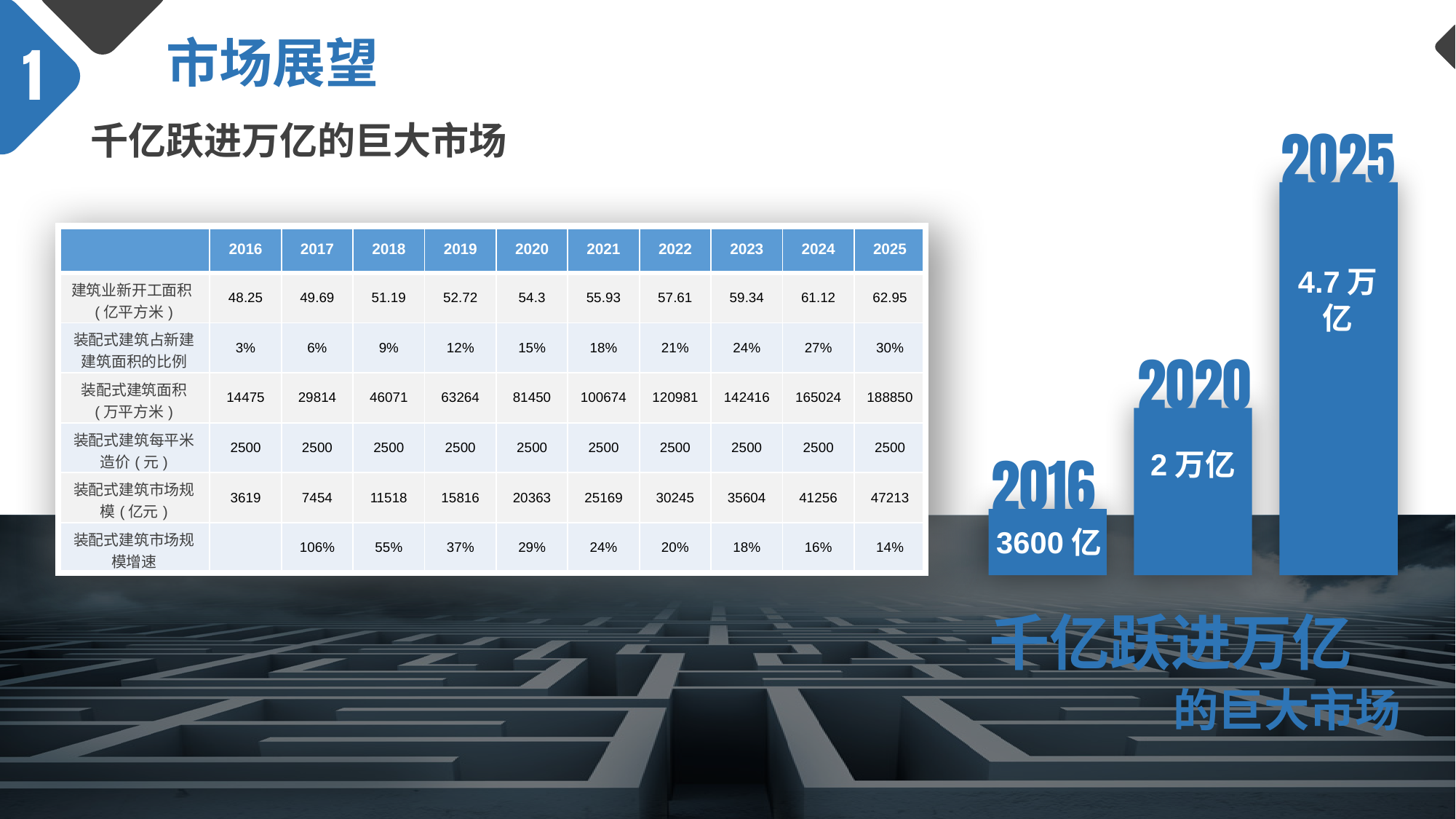

市场展望

1
千亿跃进万亿的巨大市场

2025

4.7万亿
|  | 2016 | 2017 | 2018 | 2019 | 2020 | 2021 | 2022 | 2023 | 2024 | 2025 |
| --- | --- | --- | --- | --- | --- | --- | --- | --- | --- | --- |
| 建筑业新开工面积(亿平方米) | 48.25 | 49.69 | 51.19 | 52.72 | 54.3 | 55.93 | 57.61 | 59.34 | 61.12 | 62.95 |
| 装配式建筑占新建建筑面积的比例 | 3% | 6% | 9% | 12% | 15% | 18% | 21% | 24% | 27% | 30% |
| 装配式建筑面积 (万平方米) | 14475 | 29814 | 46071 | 63264 | 81450 | 100674 | 120981 | 142416 | 165024 | 188850 |
| 装配式建筑每平米造价(元) | 2500 | 2500 | 2500 | 2500 | 2500 | 2500 | 2500 | 2500 | 2500 | 2500 |
| 装配式建筑市场规模(亿元) | 3619 | 7454 | 11518 | 15816 | 20363 | 25169 | 30245 | 35604 | 41256 | 47213 |
| 装配式建筑市场规模增速 |  | 106% | 55% | 37% | 29% | 24% | 20% | 18% | 16% | 14% |
2020

2万亿
2016

3600亿
千亿跃进万亿
的巨大市场